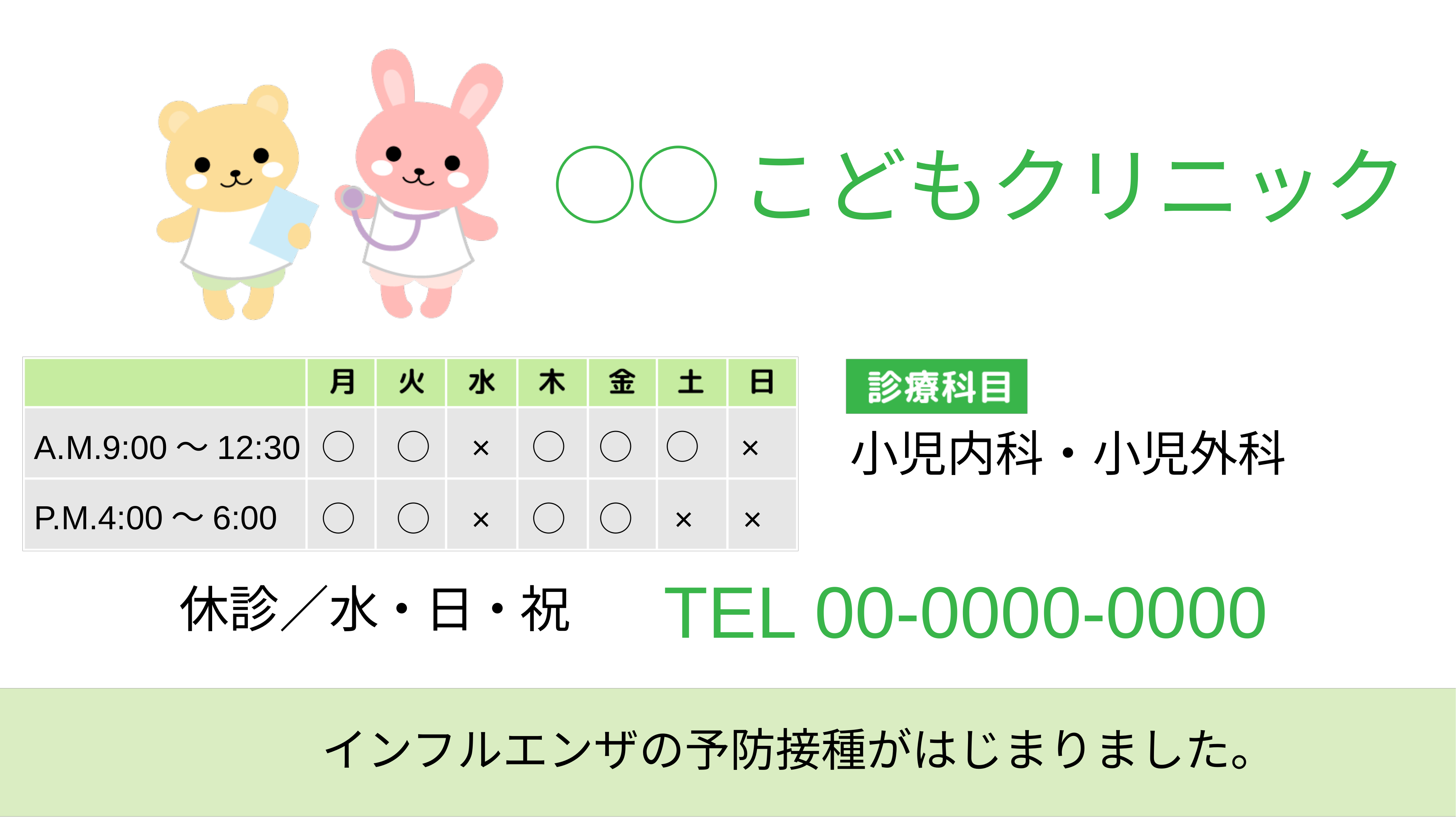

◯◯こどもクリニック
A.M.9:00〜12:30
◯　◯　×　◯　◯　◯　×
小児内科・小児外科
P.M.4:00〜6:00
◯　◯　×　◯　◯　×　×
TEL 00-0000-0000
休診／水・日・祝
インフルエンザの予防接種がはじまりました。